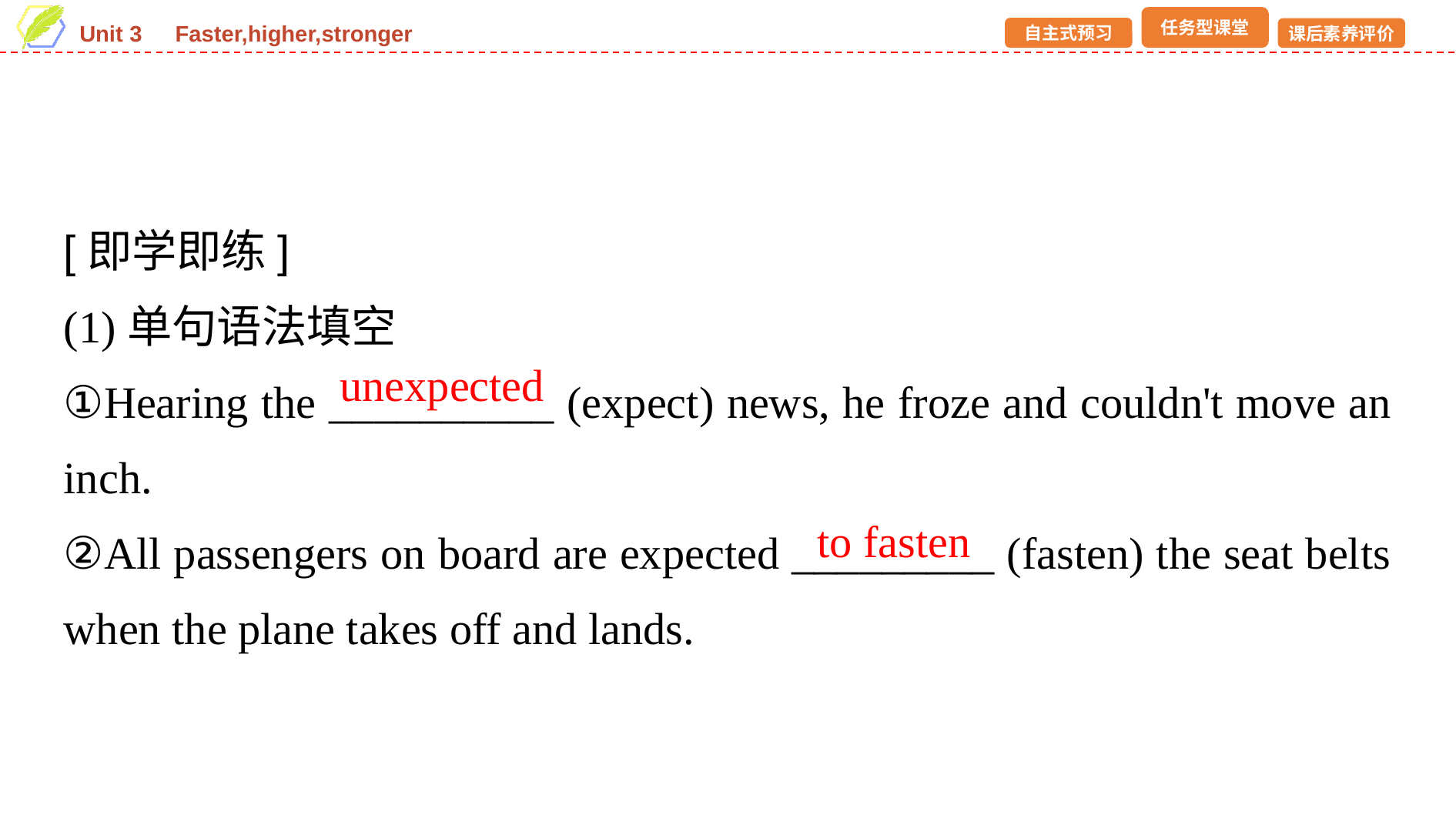

[即学即练]
(1)单句语法填空
①Hearing the __________ (expect) news, he froze and couldn't move an inch.
②All passengers on board are expected _________ (fasten) the seat belts when the plane takes off and lands.
unexpected
to fasten